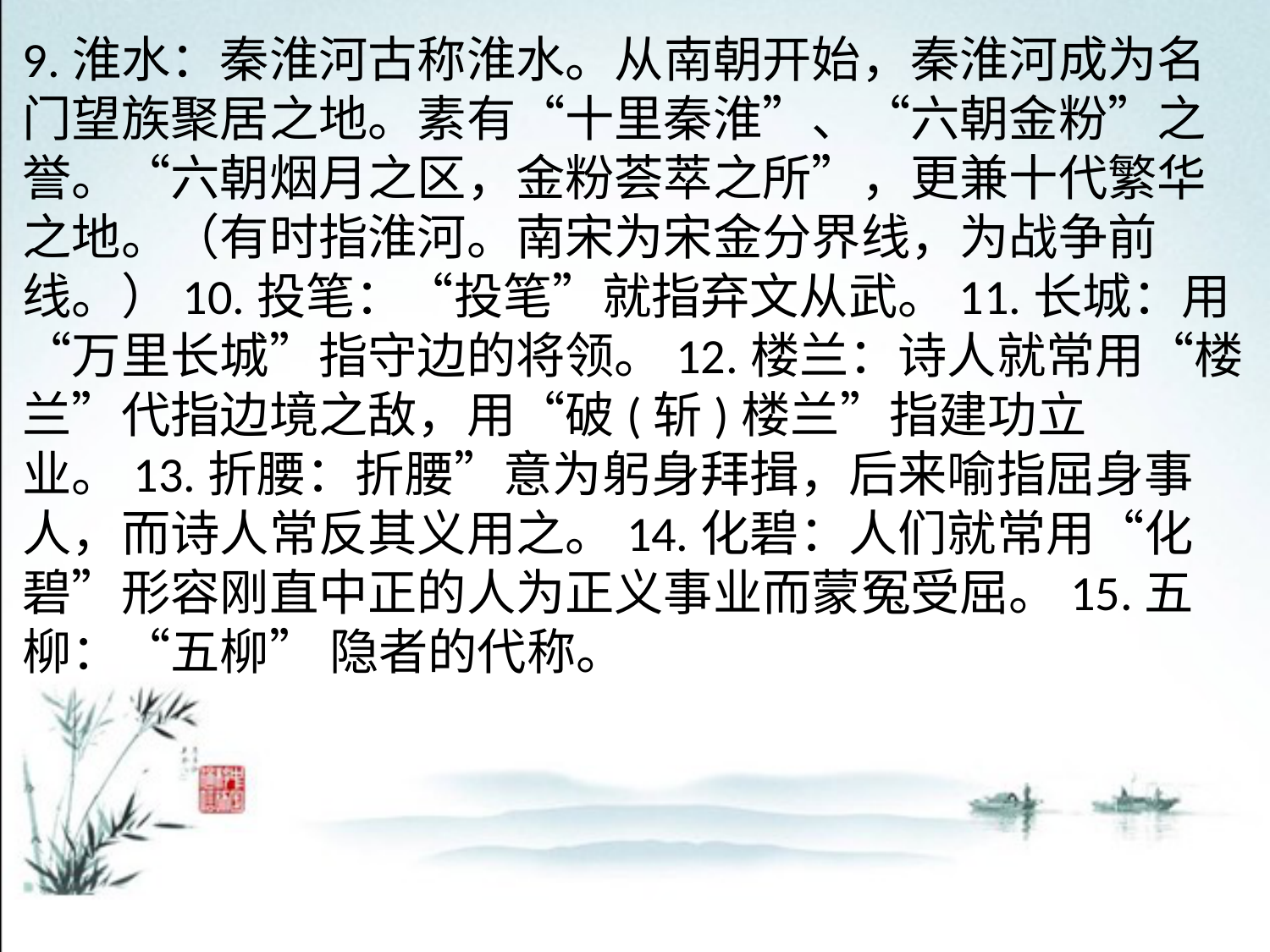

9.淮水：秦淮河古称淮水。从南朝开始，秦淮河成为名门望族聚居之地。素有“十里秦淮”、“六朝金粉”之誉。“六朝烟月之区，金粉荟萃之所”，更兼十代繁华之地。（有时指淮河。南宋为宋金分界线，为战争前线。）10.投笔：“投笔”就指弃文从武。11.长城：用“万里长城”指守边的将领。12.楼兰：诗人就常用“楼兰”代指边境之敌，用“破(斩)楼兰”指建功立业。13.折腰：折腰”意为躬身拜揖，后来喻指屈身事人，而诗人常反其义用之。14.化碧：人们就常用“化碧”形容刚直中正的人为正义事业而蒙冤受屈。15.五柳：“五柳” 隐者的代称。